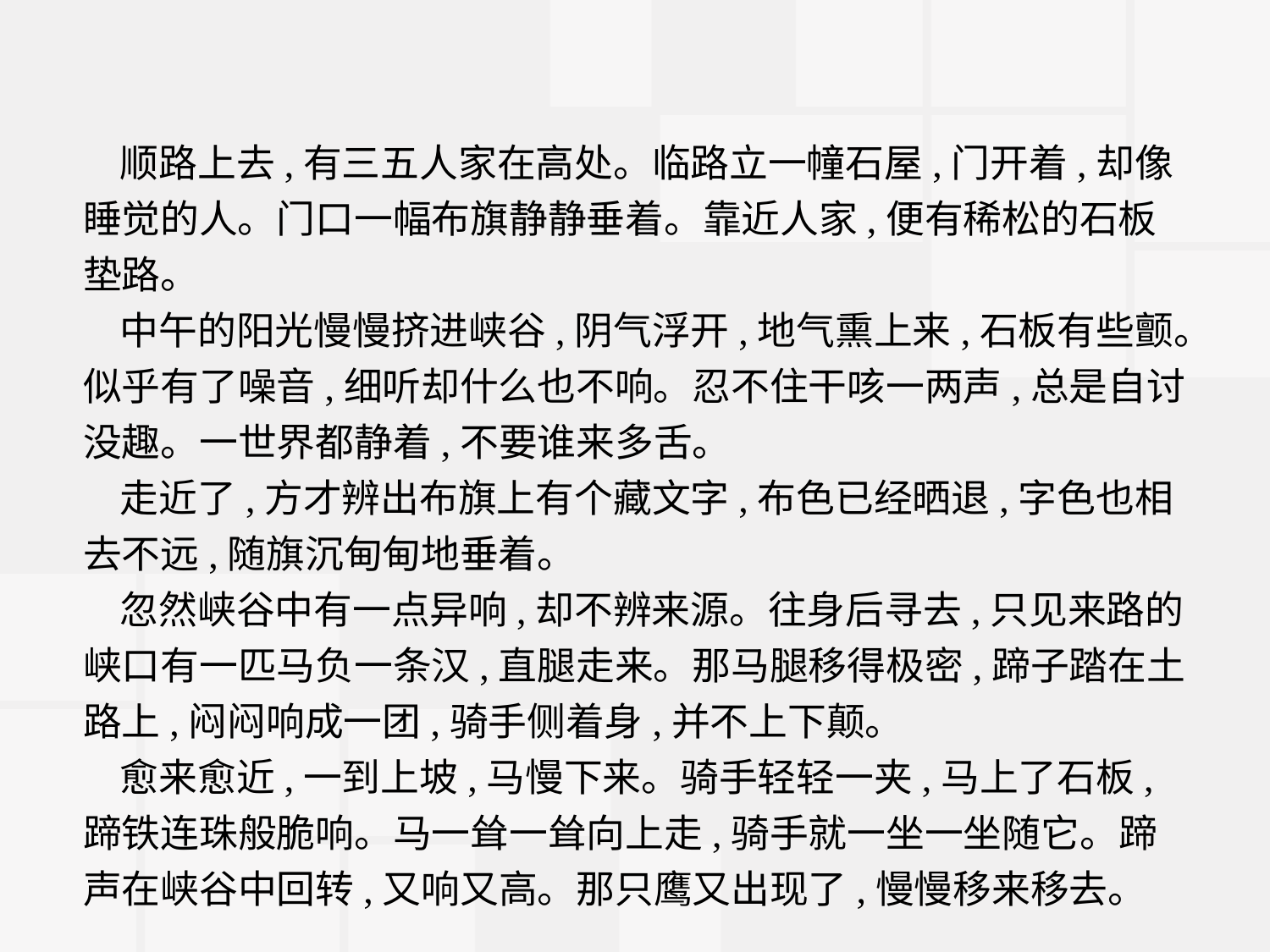

顺路上去,有三五人家在高处。临路立一幢石屋,门开着,却像睡觉的人。门口一幅布旗静静垂着。靠近人家,便有稀松的石板垫路。
中午的阳光慢慢挤进峡谷,阴气浮开,地气熏上来,石板有些颤。似乎有了噪音,细听却什么也不响。忍不住干咳一两声,总是自讨没趣。一世界都静着,不要谁来多舌。
走近了,方才辨出布旗上有个藏文字,布色已经晒退,字色也相去不远,随旗沉甸甸地垂着。
忽然峡谷中有一点异响,却不辨来源。往身后寻去,只见来路的峡口有一匹马负一条汉,直腿走来。那马腿移得极密,蹄子踏在土路上,闷闷响成一团,骑手侧着身,并不上下颠。
愈来愈近,一到上坡,马慢下来。骑手轻轻一夹,马上了石板,蹄铁连珠般脆响。马一耸一耸向上走,骑手就一坐一坐随它。蹄声在峡谷中回转,又响又高。那只鹰又出现了,慢慢移来移去。